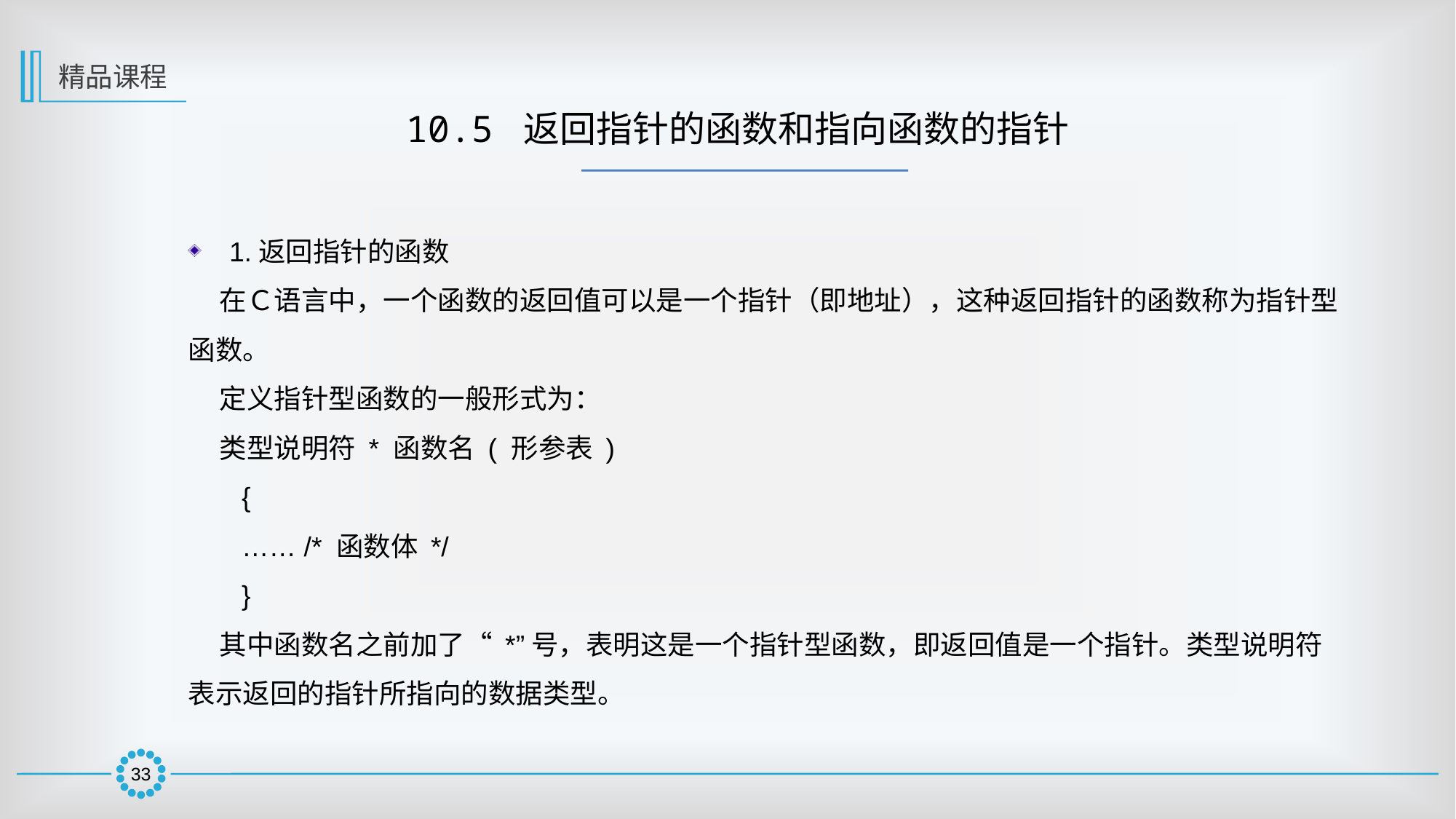

精品课程
10.5 返回指针的函数和指向函数的指针

1.返回指针的函数
    在Ｃ语言中，一个函数的返回值可以是一个指针（即地址），这种返回指针的函数称为指针型函数。
    定义指针型函数的一般形式为：
    类型说明符 * 函数名 ( 形参表 )
{
…… /* 函数体 */
}
    其中函数名之前加了“ *”号，表明这是一个指针型函数，即返回值是一个指针。类型说明符表示返回的指针所指向的数据类型。

33